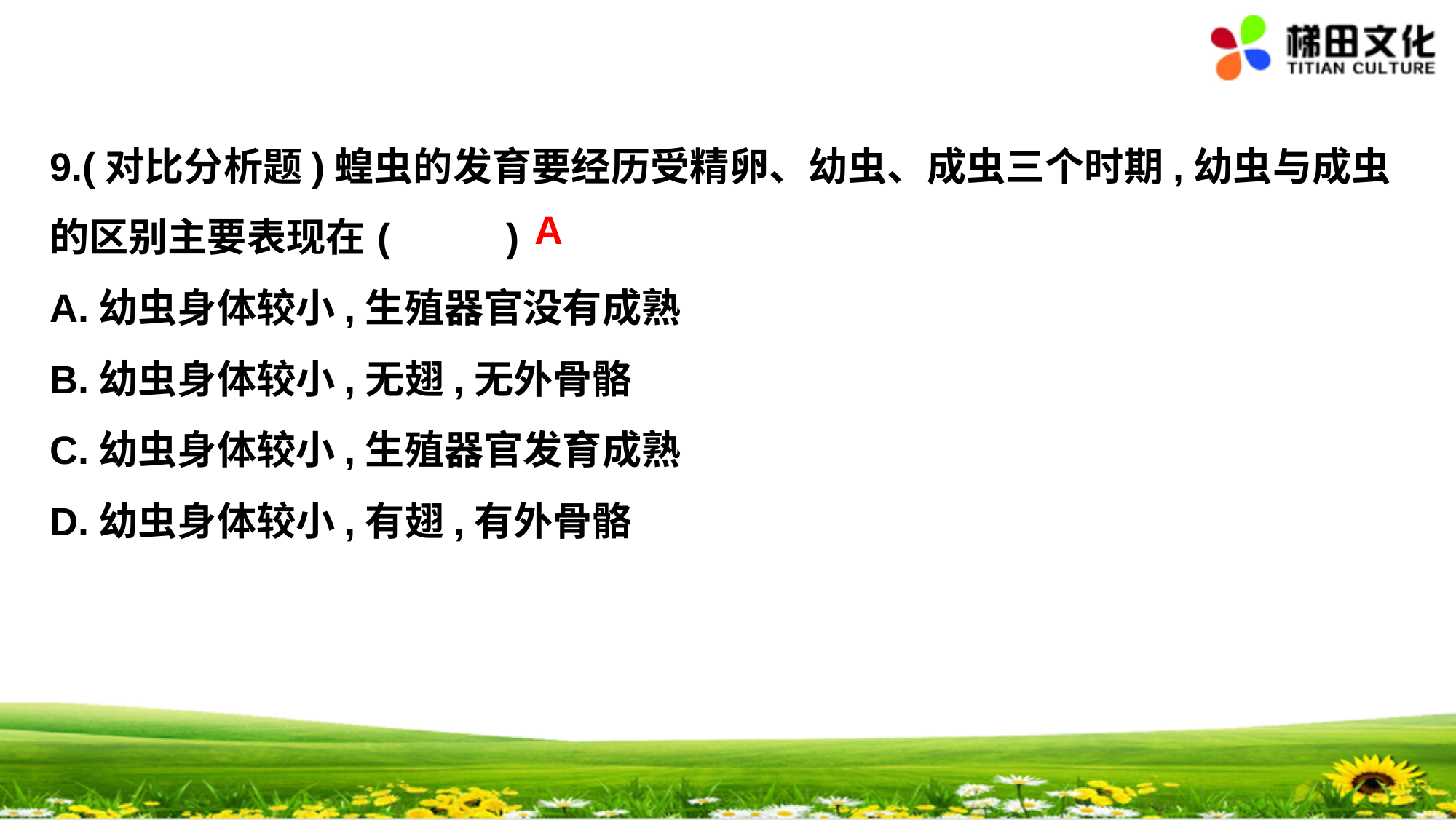

9.(对比分析题)蝗虫的发育要经历受精卵、幼虫、成虫三个时期,幼虫与成虫
的区别主要表现在	(　  　)
A.幼虫身体较小,生殖器官没有成熟
B.幼虫身体较小,无翅,无外骨骼
C.幼虫身体较小,生殖器官发育成熟
D.幼虫身体较小,有翅,有外骨骼
A